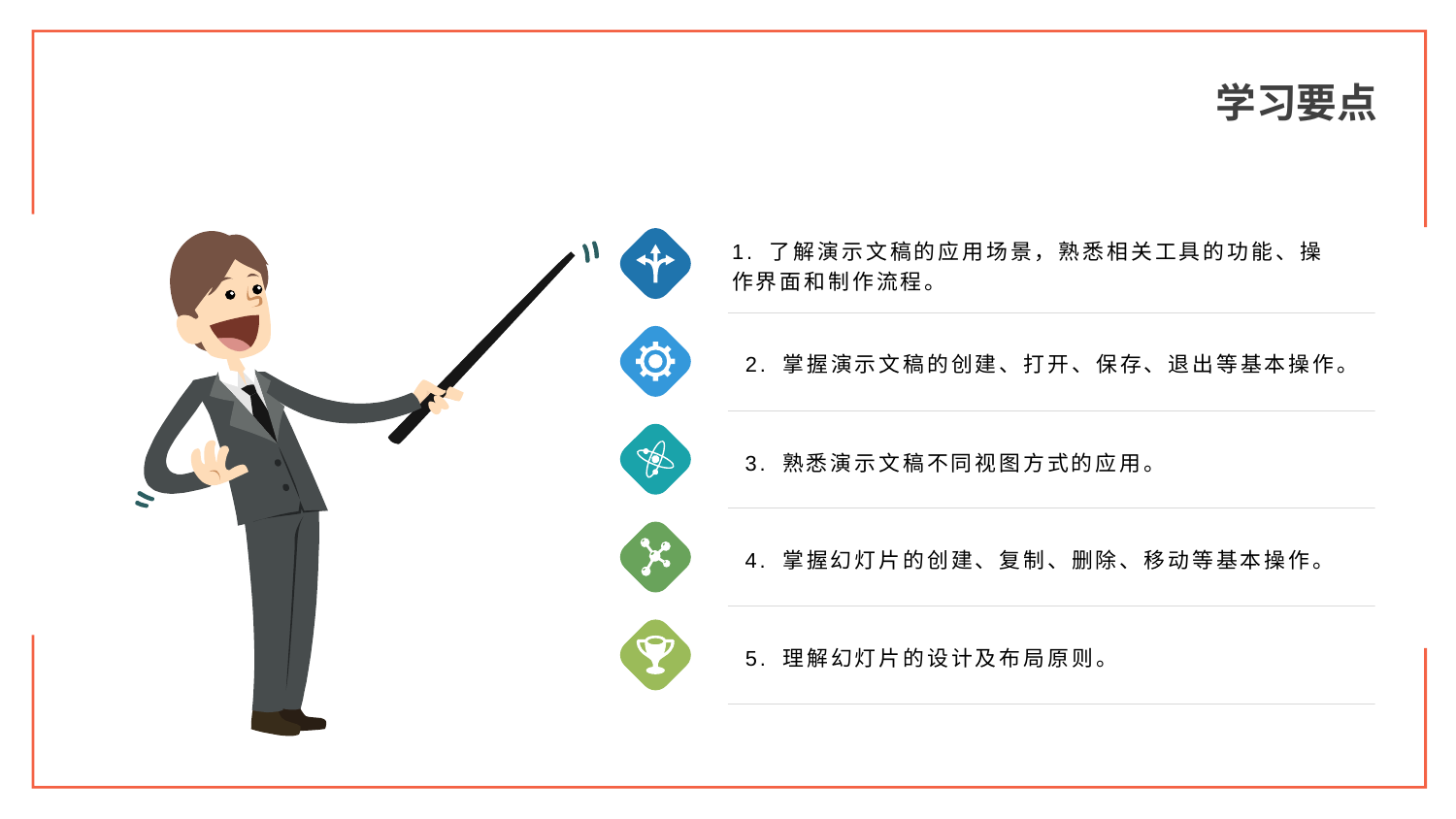

学习要点
1. 了解演示文稿的应用场景，熟悉相关工具的功能、操作界面和制作流程。

2. 掌握演示文稿的创建、打开、保存、退出等基本操作。

3. 熟悉演示文稿不同视图方式的应用。

4. 掌握幻灯片的创建、复制、删除、移动等基本操作。

5. 理解幻灯片的设计及布局原则。